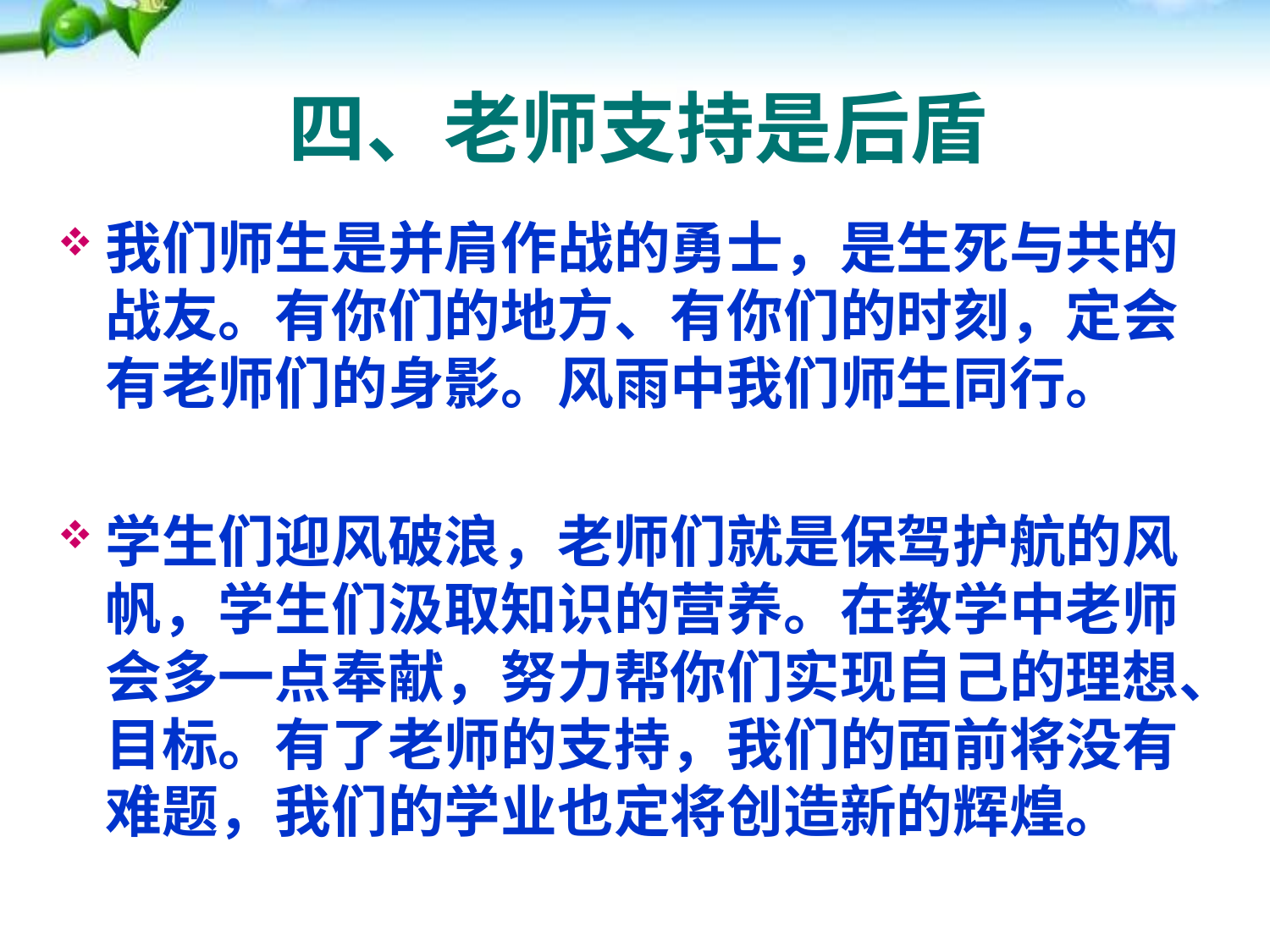

# 四、老师支持是后盾
我们师生是并肩作战的勇士，是生死与共的战友。有你们的地方、有你们的时刻，定会有老师们的身影。风雨中我们师生同行。

学生们迎风破浪，老师们就是保驾护航的风帆，学生们汲取知识的营养。在教学中老师会多一点奉献，努力帮你们实现自己的理想、目标。有了老师的支持，我们的面前将没有难题，我们的学业也定将创造新的辉煌。